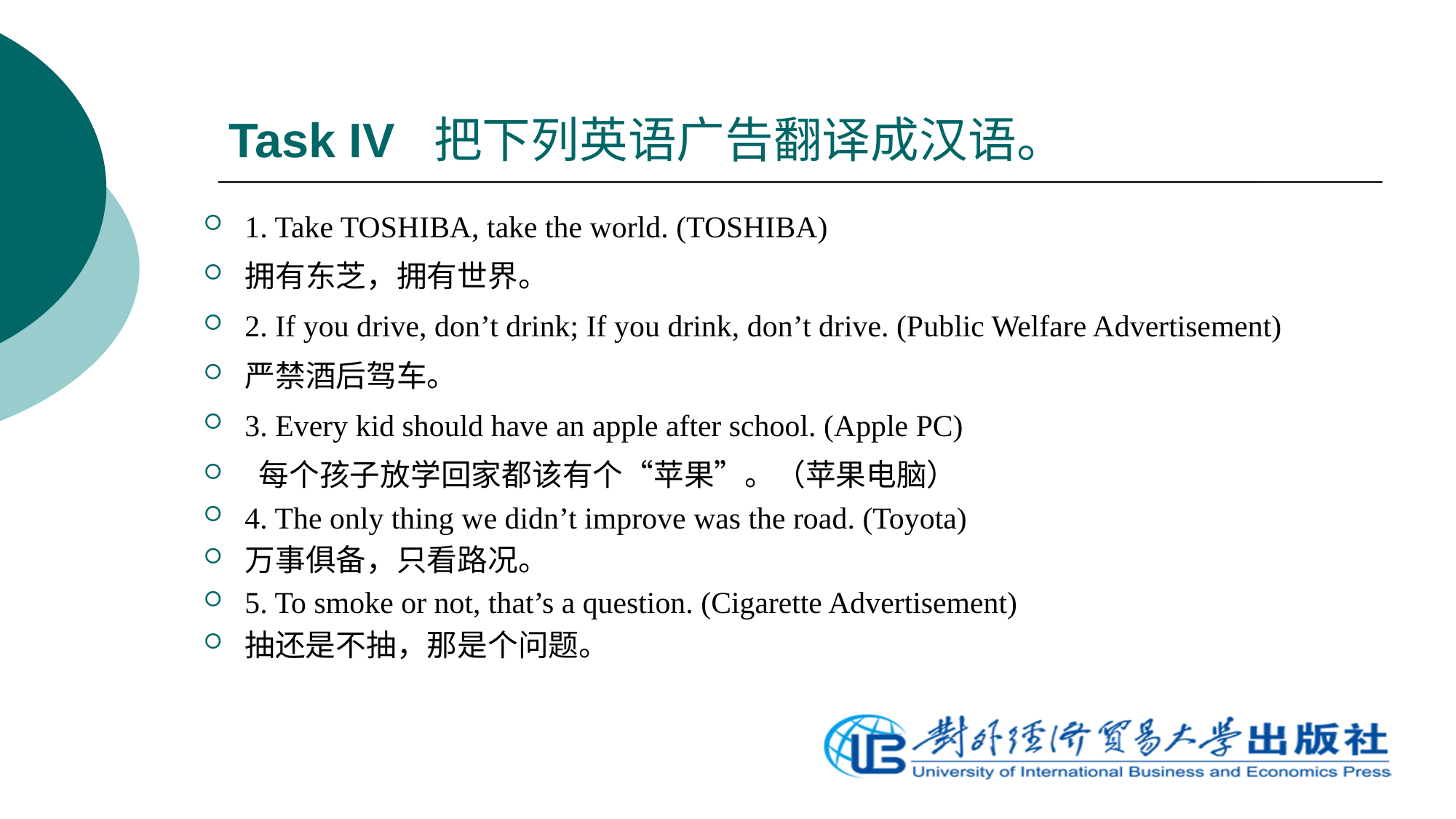

# Task IV  把下列英语广告翻译成汉语。
1. Take TOSHIBA, take the world. (TOSHIBA)
拥有东芝，拥有世界。
2. If you drive, don’t drink; If you drink, don’t drive. (Public Welfare Advertisement)
严禁酒后驾车。
3. Every kid should have an apple after school. (Apple PC)
 每个孩子放学回家都该有个“苹果”。（苹果电脑）
4. The only thing we didn’t improve was the road. (Toyota)
万事俱备，只看路况。
5. To smoke or not, that’s a question. (Cigarette Advertisement)
抽还是不抽，那是个问题。